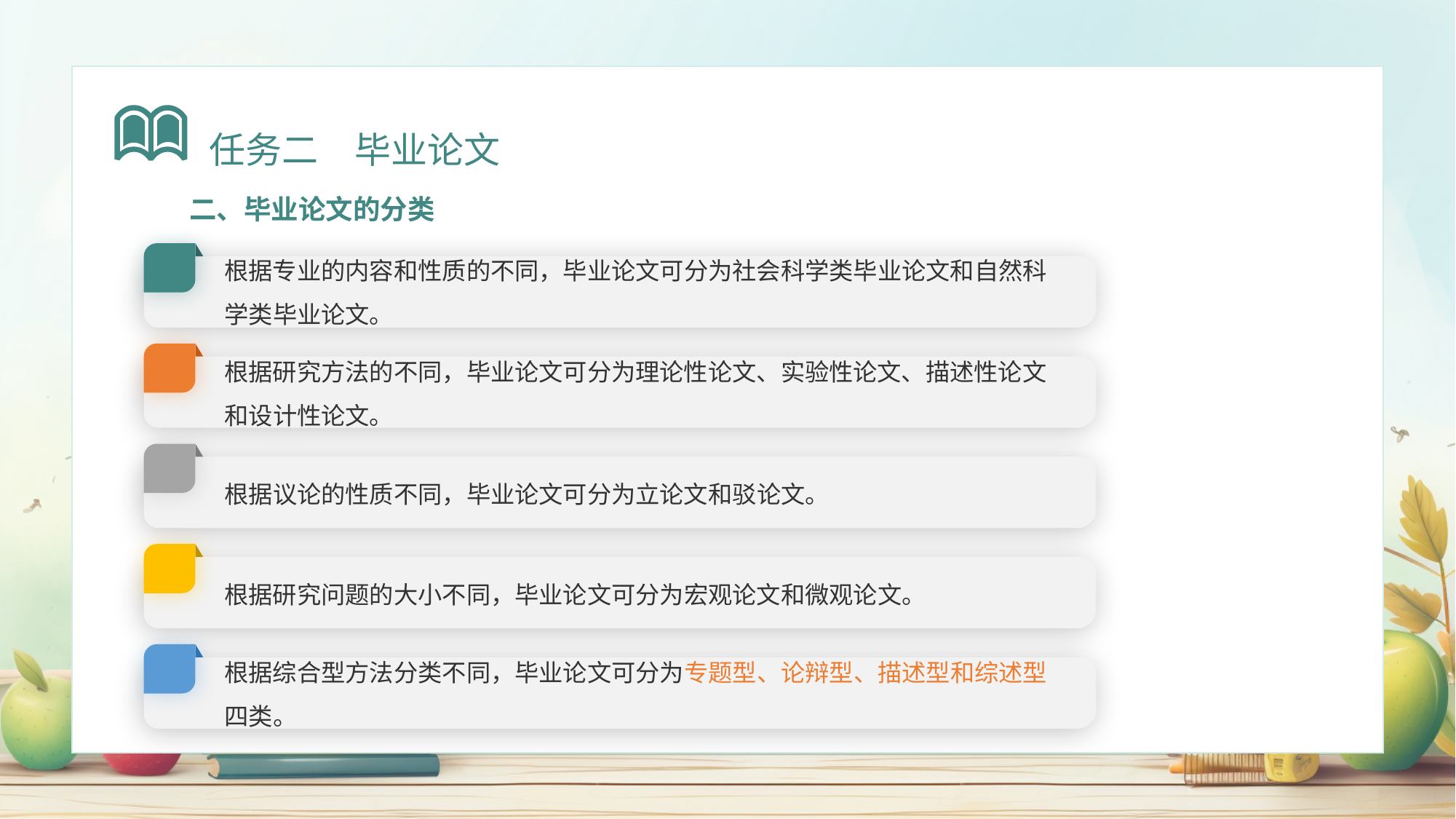

任务二　毕业论文

二、毕业论文的分类

根据专业的内容和性质的不同，毕业论文可分为社会科学类毕业论文和自然科学类毕业论文。

根据研究方法的不同，毕业论文可分为理论性论文、实验性论文、描述性论文和设计性论文。

根据议论的性质不同，毕业论文可分为立论文和驳论文。

根据研究问题的大小不同，毕业论文可分为宏观论文和微观论文。

根据综合型方法分类不同，毕业论文可分为专题型、论辩型、描述型和综述型四类。